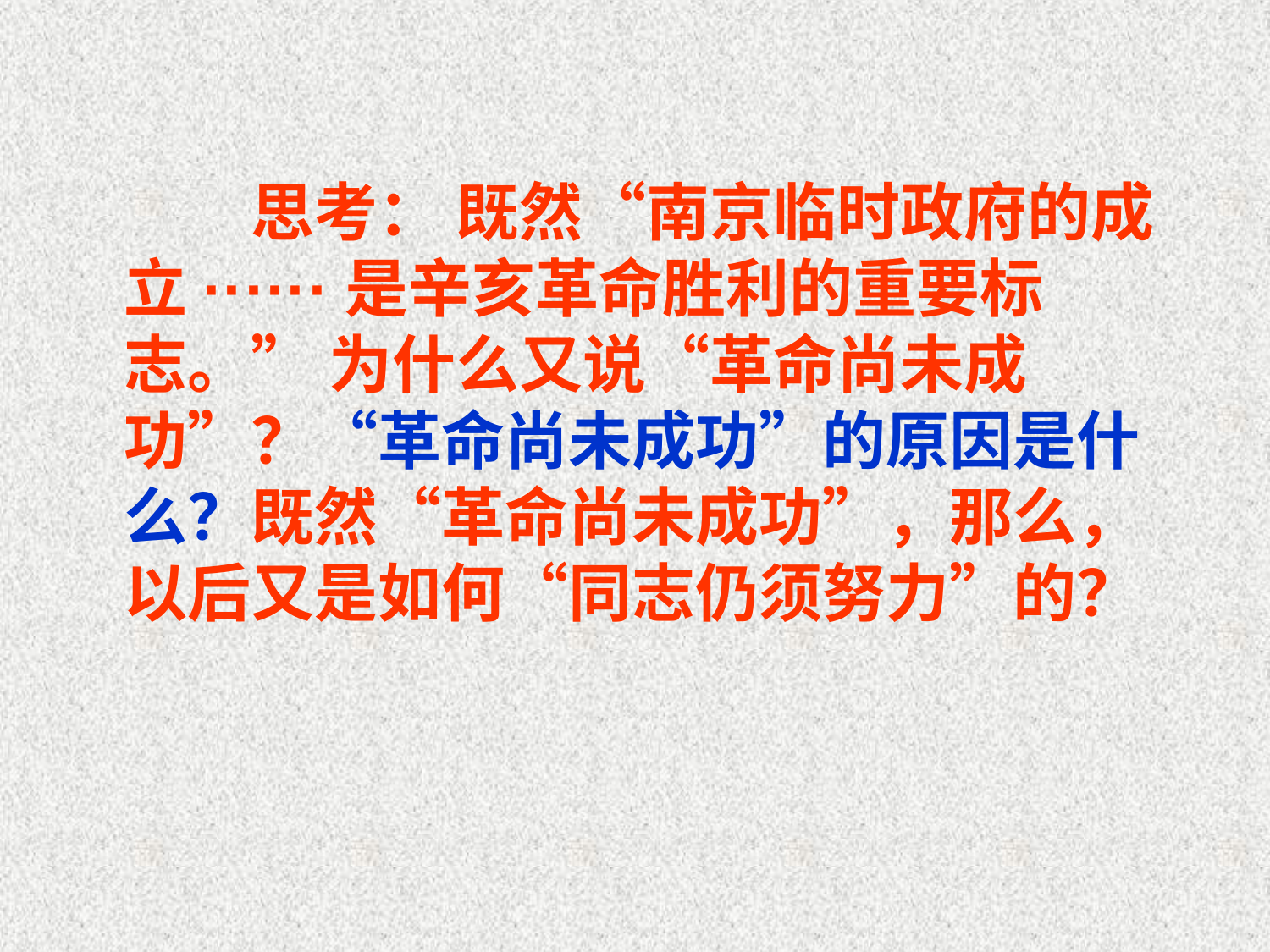

思考： 既然“南京临时政府的成立······是辛亥革命胜利的重要标志。” 为什么又说“革命尚未成功”？“革命尚未成功”的原因是什么？既然“革命尚未成功”，那么，以后又是如何“同志仍须努力”的？